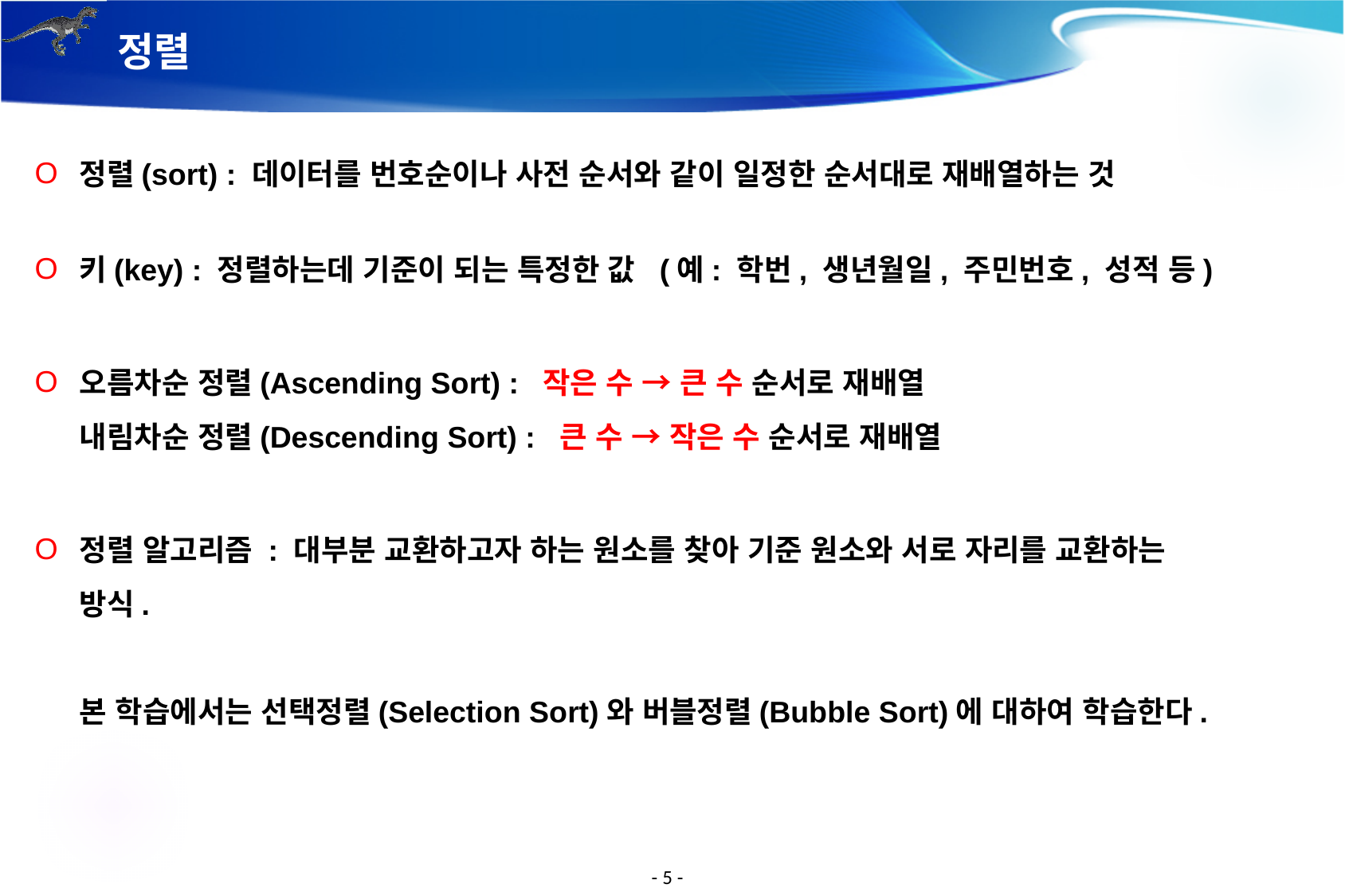

# 정렬
정렬(sort) : 데이터를 번호순이나 사전 순서와 같이 일정한 순서대로 재배열하는 것
키(key) : 정렬하는데 기준이 되는 특정한 값  (예: 학번, 생년월일, 주민번호, 성적 등)
오름차순 정렬(Ascending Sort) :  작은 수 → 큰 수 순서로 재배열
내림차순 정렬(Descending Sort) :  큰 수 → 작은 수 순서로 재배열
정렬 알고리즘 : 대부분 교환하고자 하는 원소를 찾아 기준 원소와 서로 자리를 교환하는
방식.
본 학습에서는 선택정렬(Selection Sort)와 버블정렬(Bubble Sort)에 대하여 학습한다.